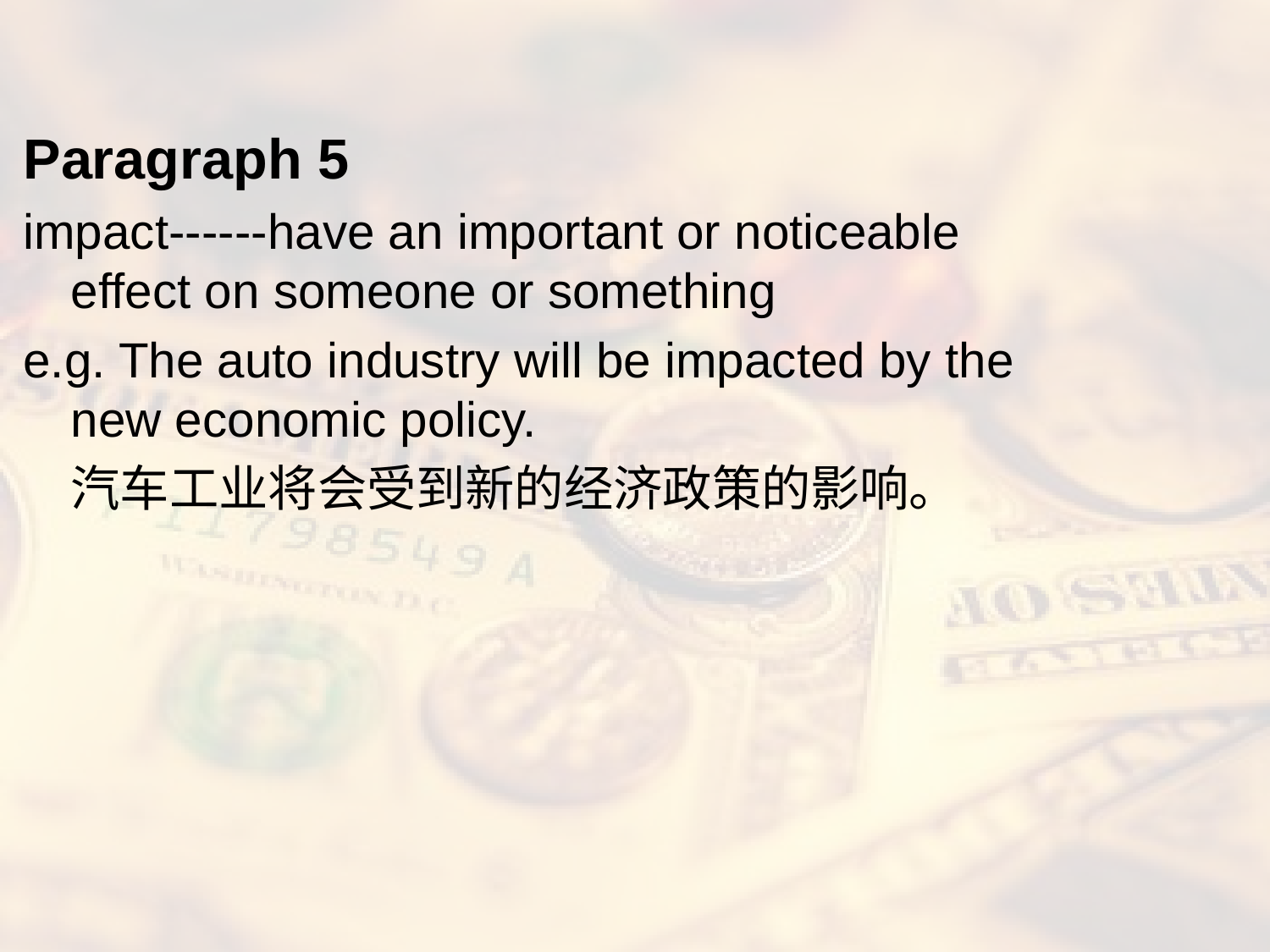

#
Paragraph 5
impact------have an important or noticeable effect on someone or something
e.g. The auto industry will be impacted by the new economic policy.
	汽车工业将会受到新的经济政策的影响。